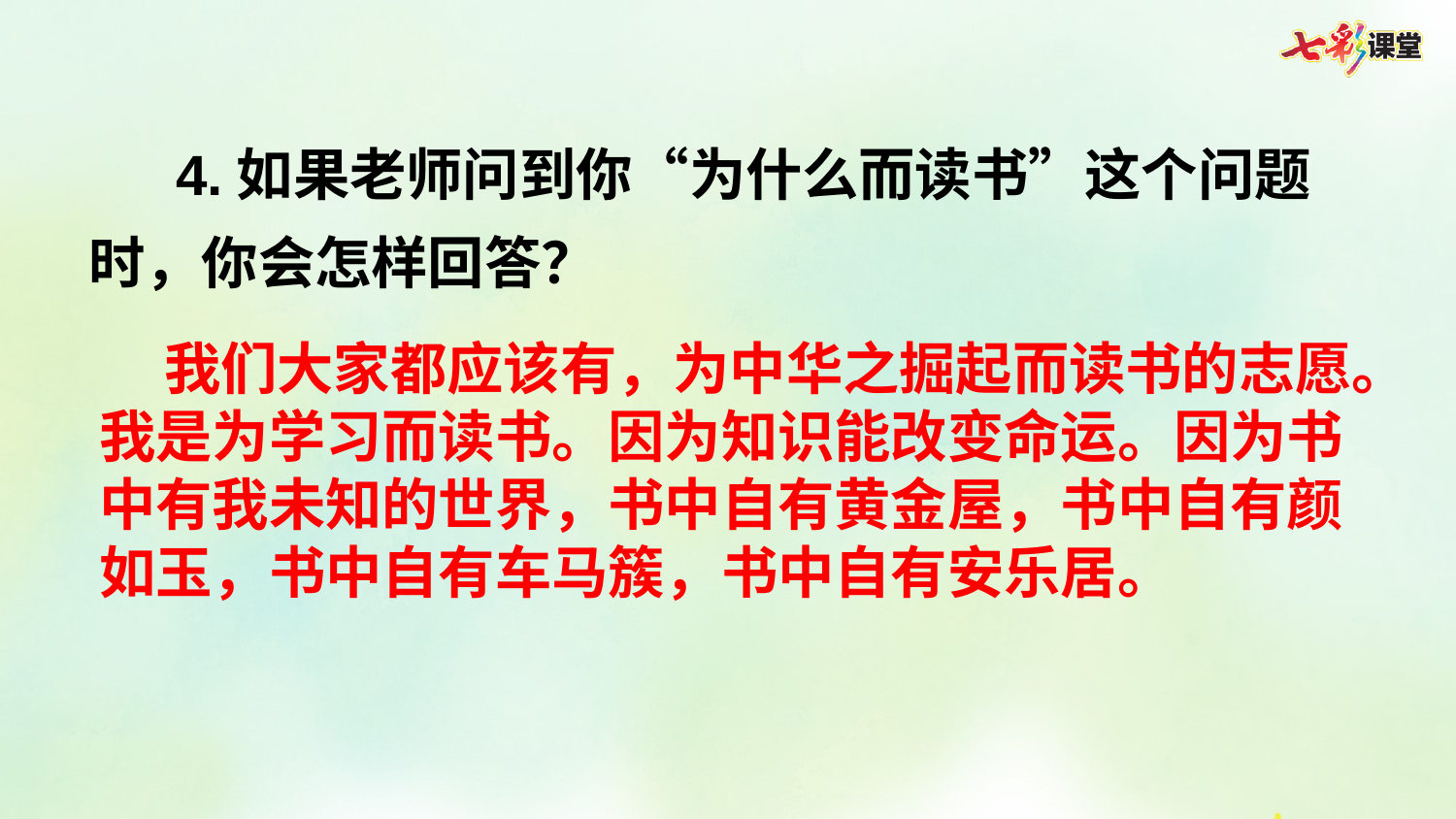

4.如果老师问到你“为什么而读书”这个问题时，你会怎样回答？
    我们大家都应该有，为中华之掘起而读书的志愿。我是为学习而读书。因为知识能改变命运。因为书中有我未知的世界，书中自有黄金屋，书中自有颜如玉，书中自有车马簇，书中自有安乐居。